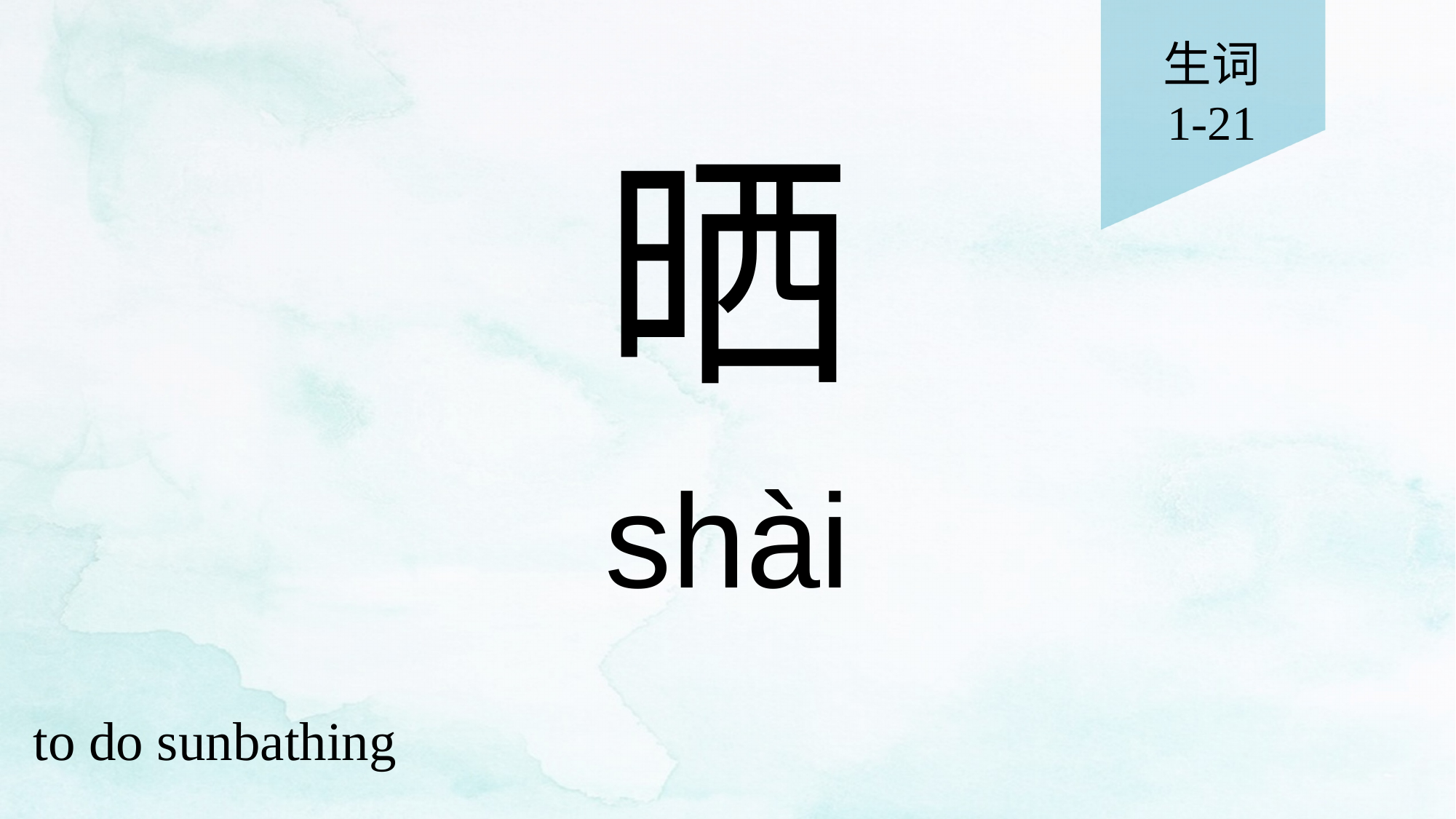

生词
1-21
# 晒
shài
to do sunbathing